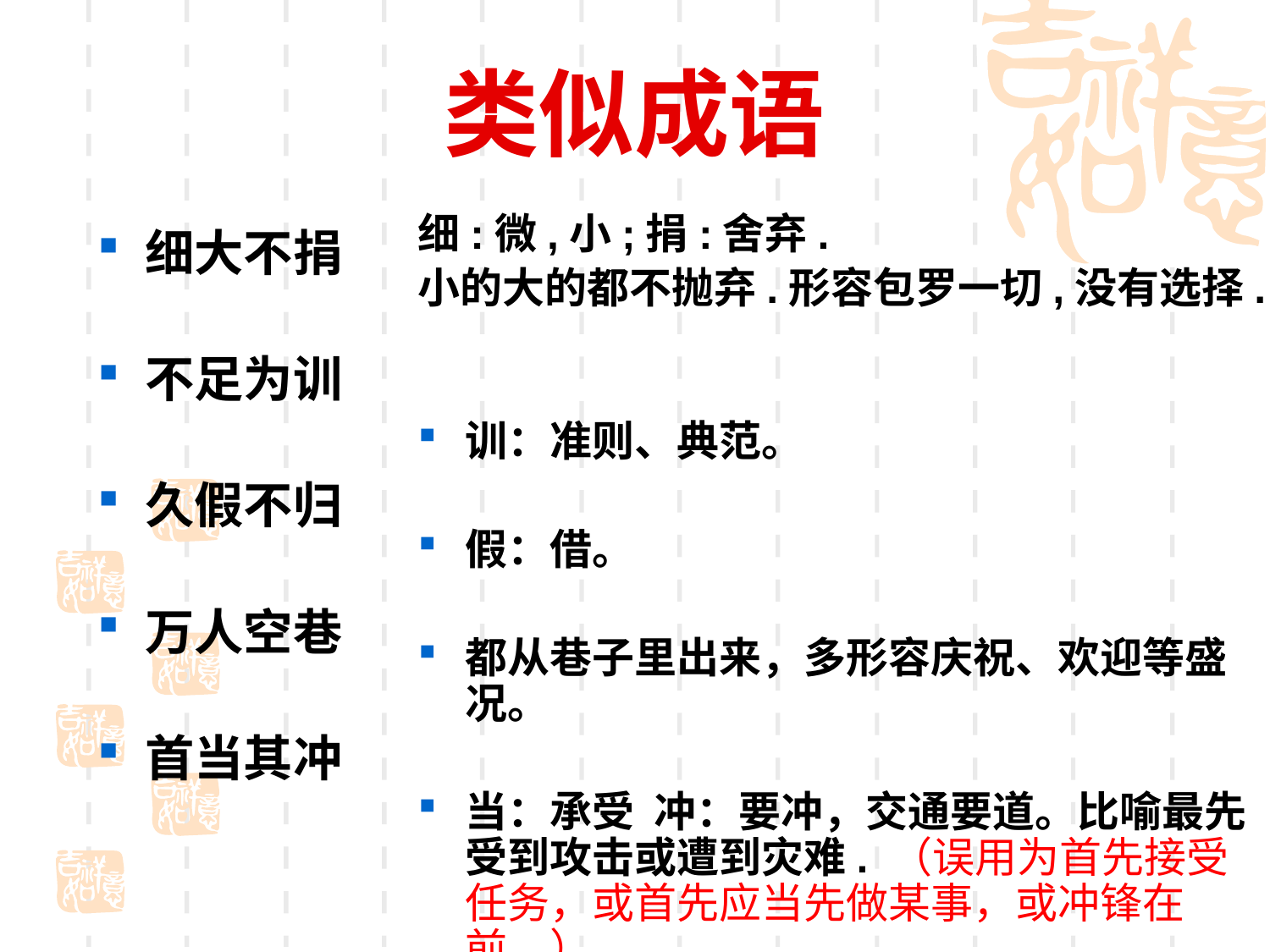

# 类似成语
细:微,小;捐:舍弃.
小的大的都不抛弃.形容包罗一切,没有选择.

训：准则、典范。

假：借。

都从巷子里出来，多形容庆祝、欢迎等盛况。

当：承受  冲：要冲，交通要道。比喻最先受到攻击或遭到灾难. （误用为首先接受任务，或首先应当先做某事，或冲锋在前。）
细大不捐

不足为训

久假不归

万人空巷

首当其冲